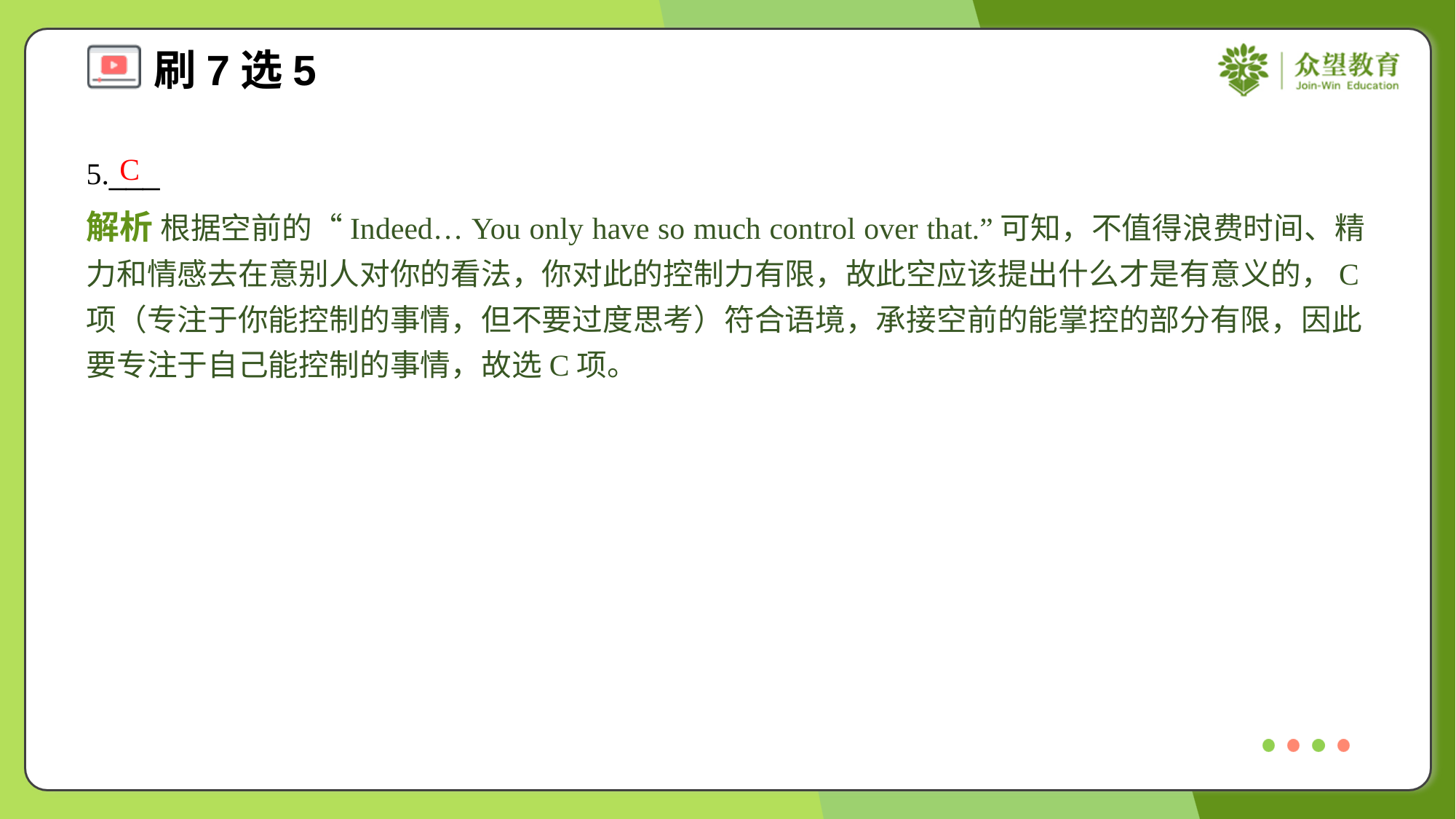

C
5.___
解析 根据空前的“Indeed… You only have so much control over that.”可知，不值得浪费时间、精力和情感去在意别人对你的看法，你对此的控制力有限，故此空应该提出什么才是有意义的，C项（专注于你能控制的事情，但不要过度思考）符合语境，承接空前的能掌控的部分有限，因此要专注于自己能控制的事情，故选C项。